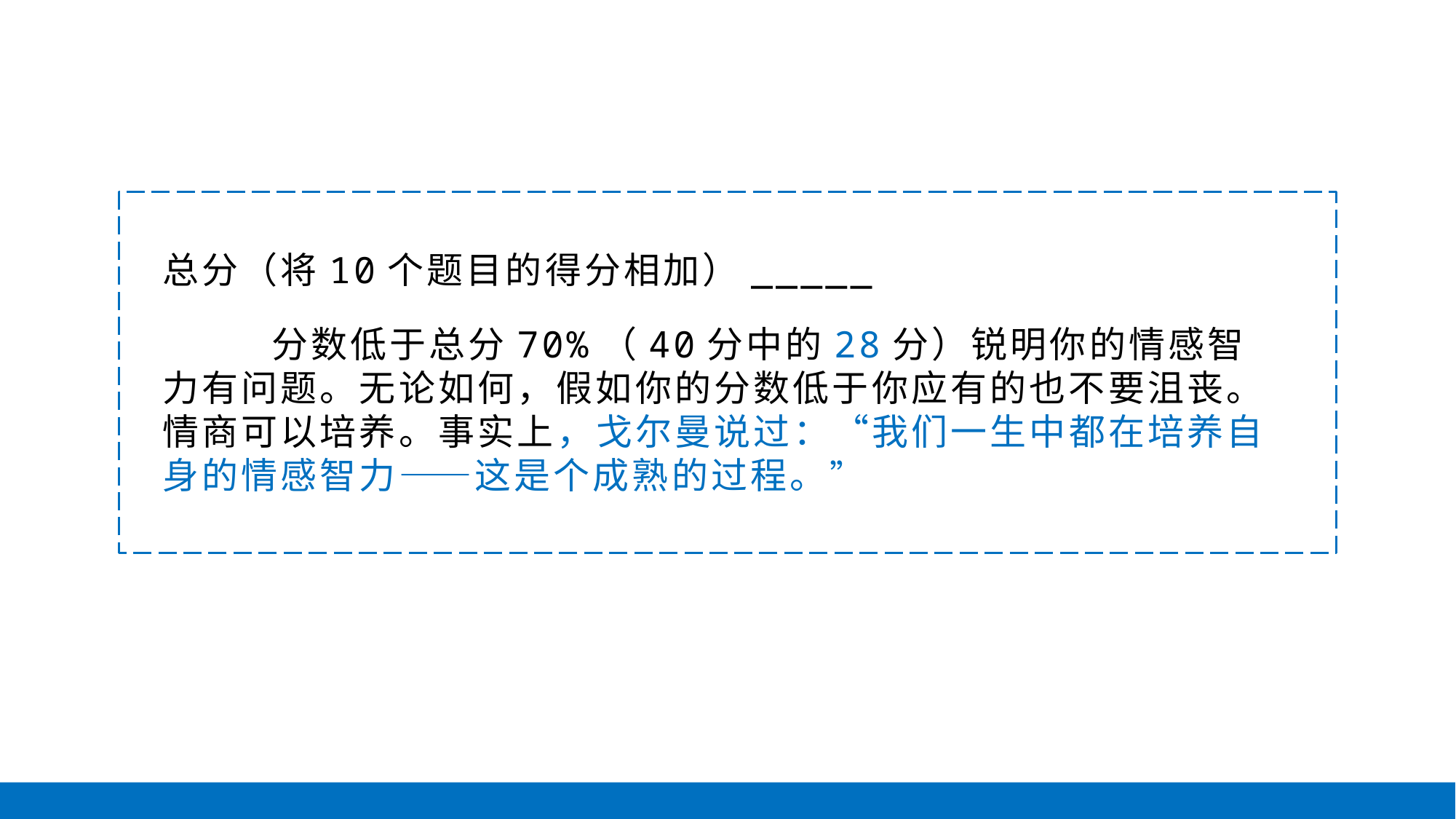

总分（将10个题目的得分相加）_____
	分数低于总分70%（40分中的28分）锐明你的情感智力有问题。无论如何，假如你的分数低于你应有的也不要沮丧。情商可以培养。事实上，戈尔曼说过：“我们一生中都在培养自身的情感智力——这是个成熟的过程。”